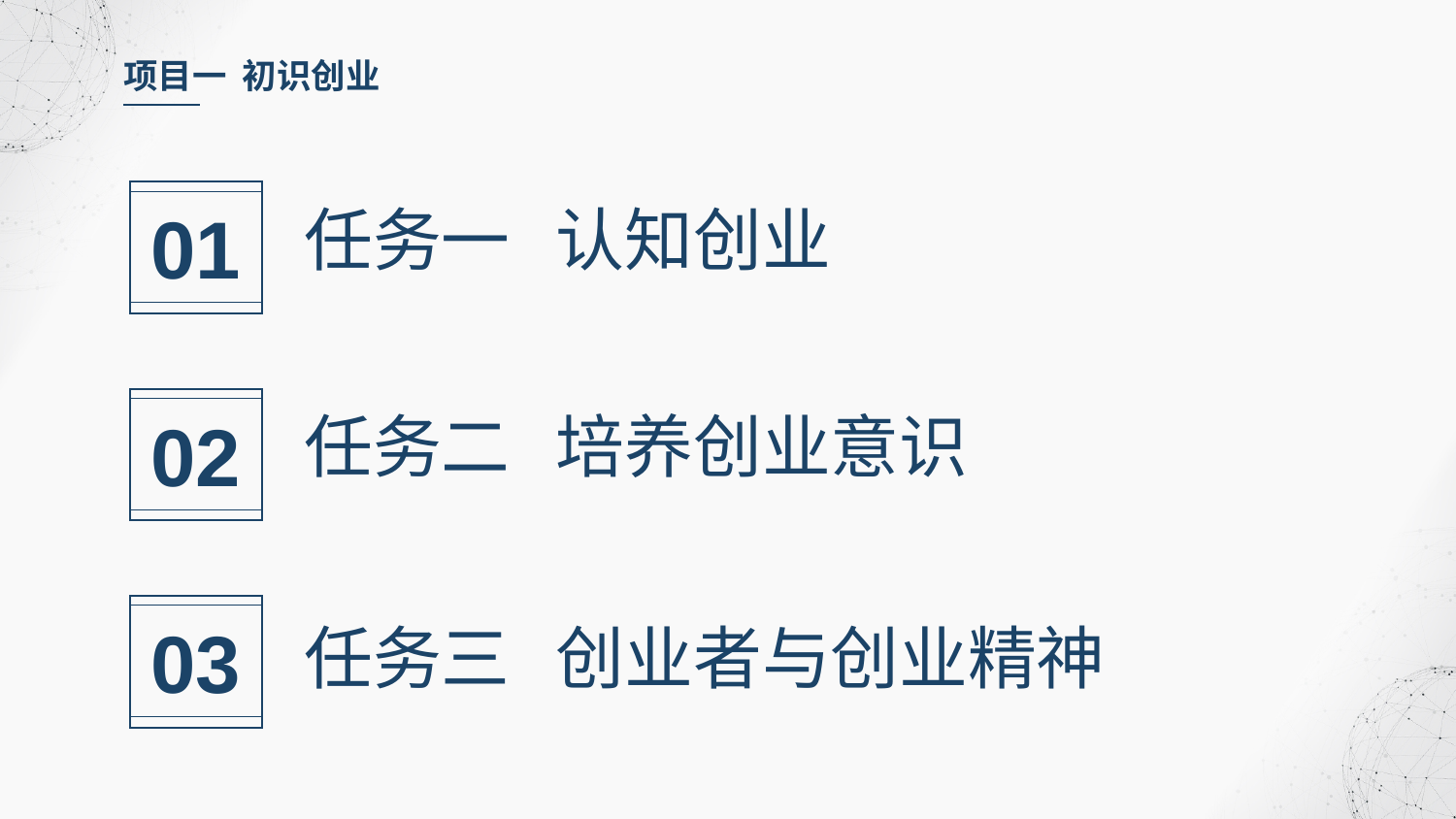

项目一  初识创业

01
任务一   认知创业

02
任务二   培养创业意识

03
任务三   创业者与创业精神